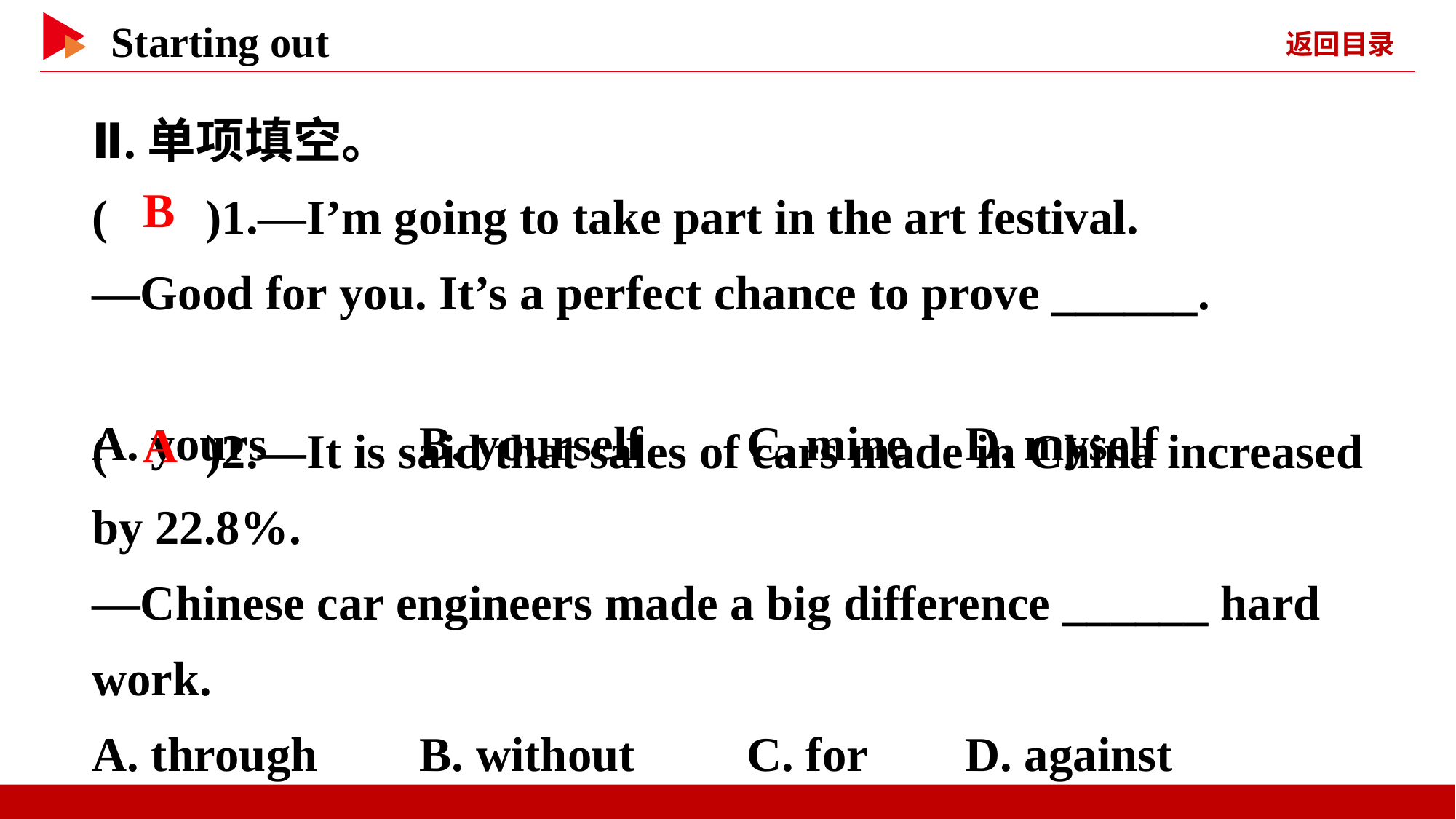

Ⅱ.单项填空。
(        )1.—I’m going to take part in the art festival.
—Good for you. It’s a perfect chance to prove ______.
A. yours		B. yourself	C. mine	D. myself
   B
(        )2.—It is said that sales of cars made in China increased by 22.8%.
—Chinese car engineers made a big difference ______ hard work.
A. through	B. without		C. for	D. against
   A